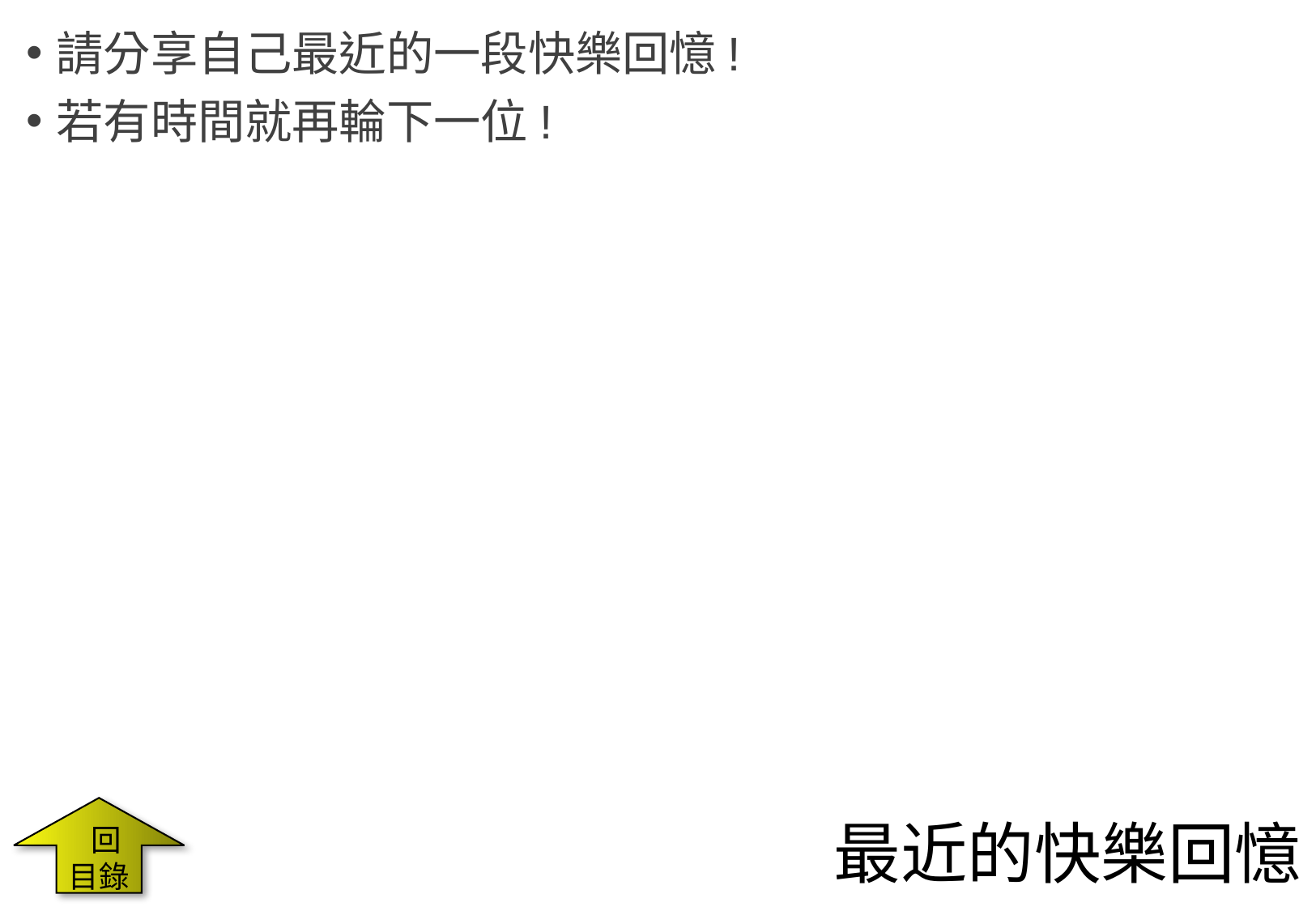

請分享自己最近的一段快樂回憶!
若有時間就再輪下一位!
 回目錄
# 最近的快樂回憶